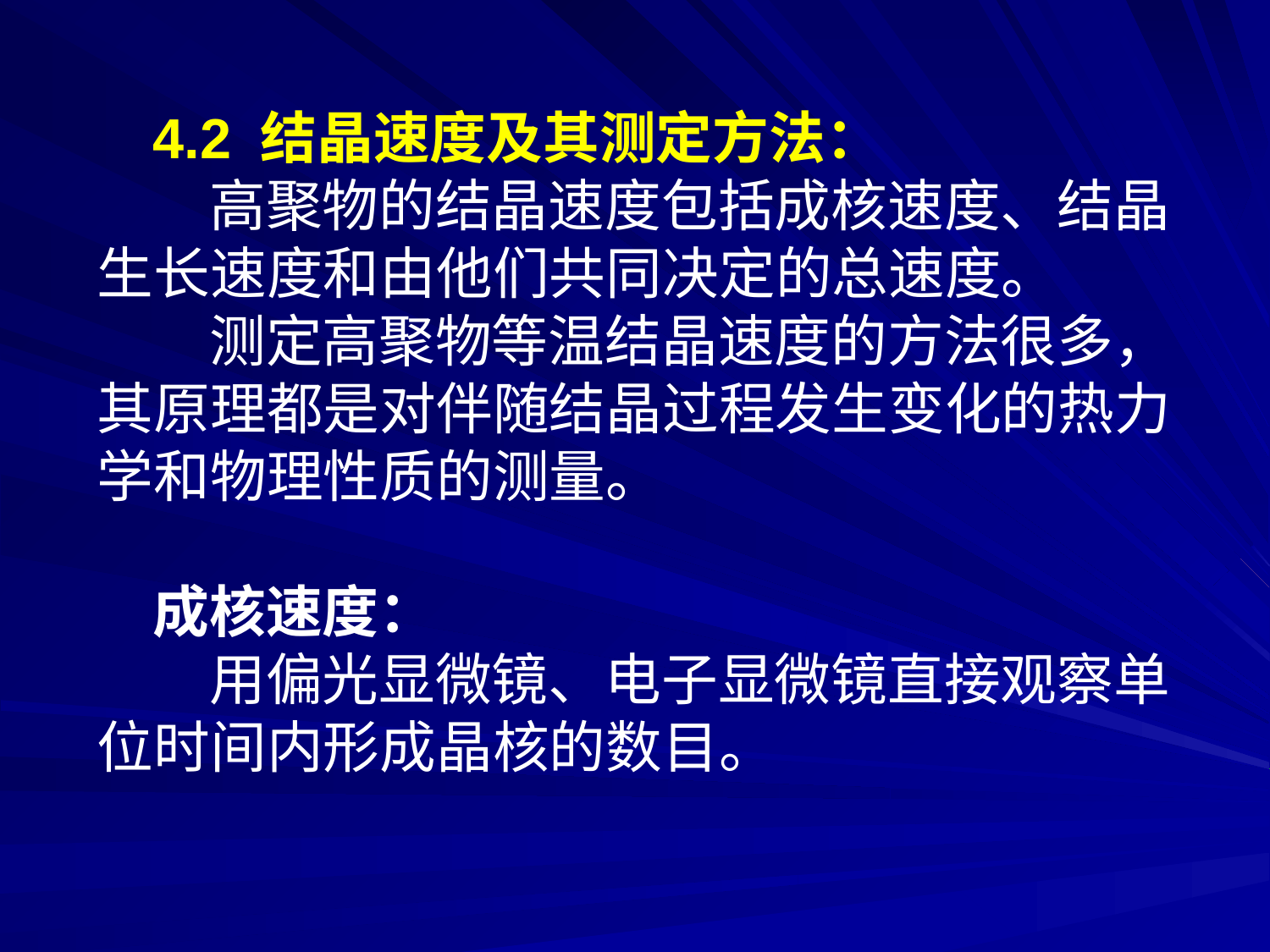

4.2 结晶速度及其测定方法：
　高聚物的结晶速度包括成核速度、结晶生长速度和由他们共同决定的总速度。
　测定高聚物等温结晶速度的方法很多，其原理都是对伴随结晶过程发生变化的热力学和物理性质的测量。

成核速度：
　用偏光显微镜、电子显微镜直接观察单位时间内形成晶核的数目。